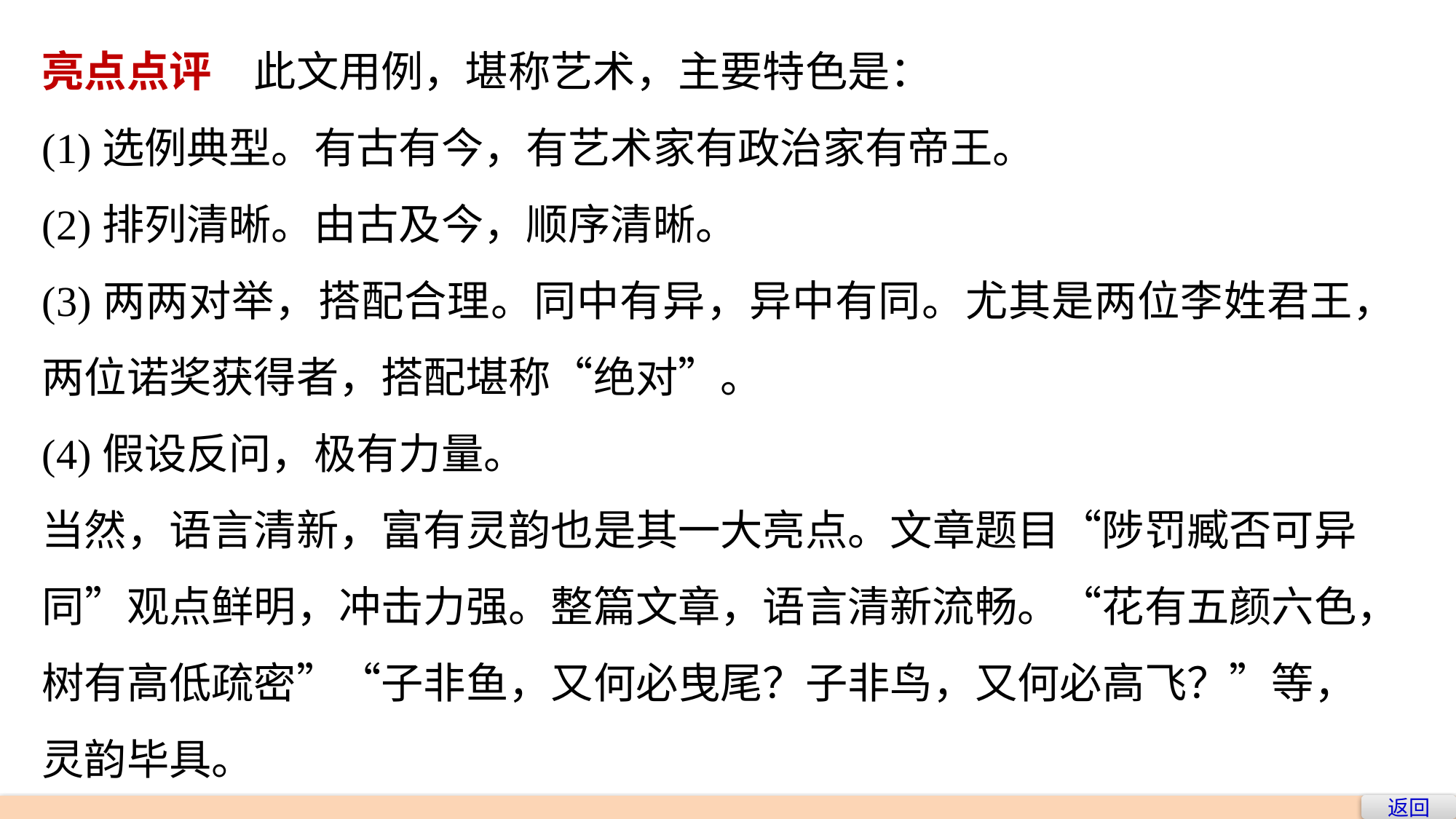

亮点点评　此文用例，堪称艺术，主要特色是：
(1)选例典型。有古有今，有艺术家有政治家有帝王。
(2)排列清晰。由古及今，顺序清晰。
(3)两两对举，搭配合理。同中有异，异中有同。尤其是两位李姓君王，两位诺奖获得者，搭配堪称“绝对”。
(4)假设反问，极有力量。
当然，语言清新，富有灵韵也是其一大亮点。文章题目“陟罚臧否可异同”观点鲜明，冲击力强。整篇文章，语言清新流畅。“花有五颜六色，树有高低疏密”“子非鱼，又何必曳尾？子非鸟，又何必高飞？”等，灵韵毕具。
返回